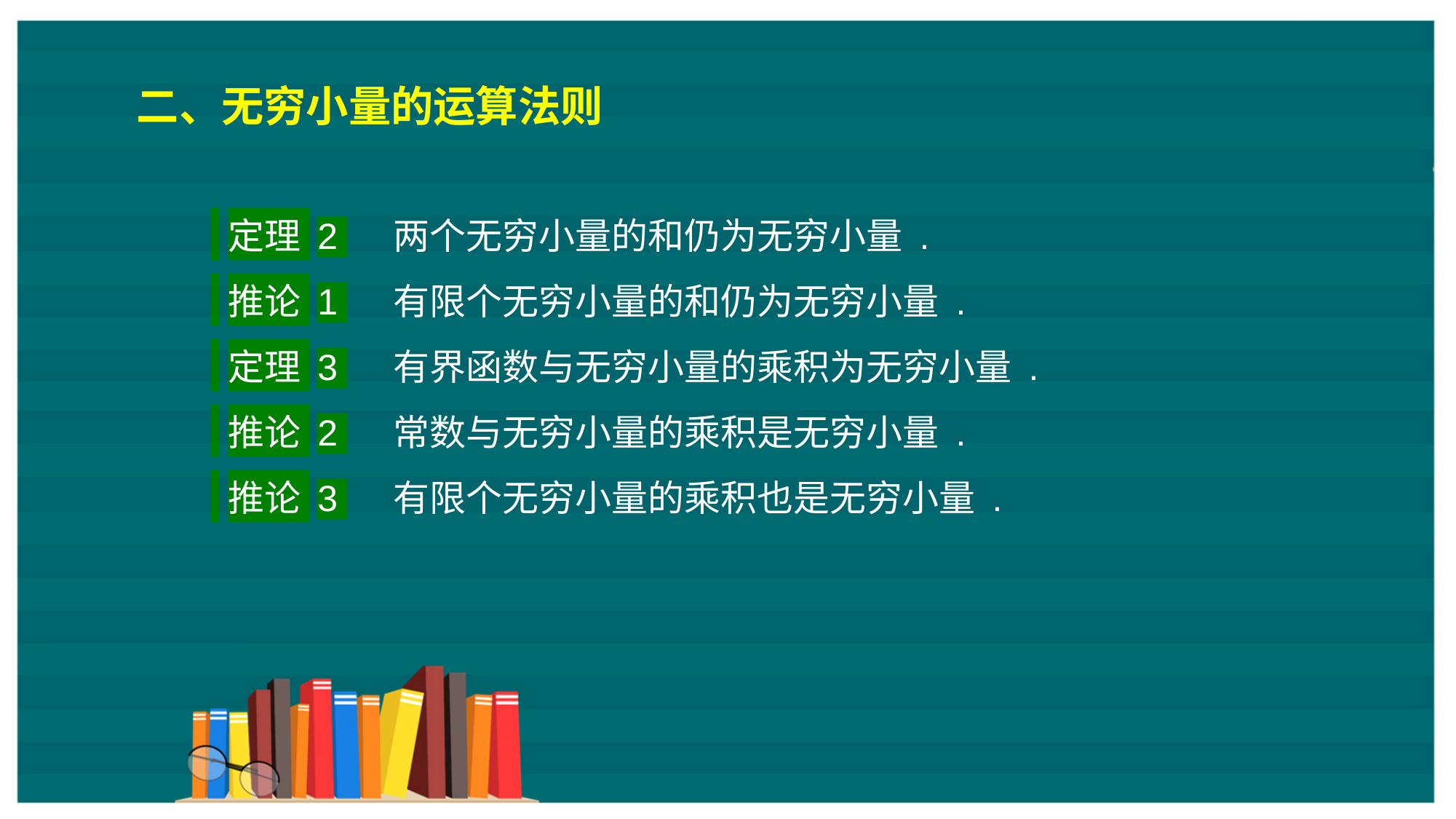

二、无穷小量的运算法则
 定理 2 　两个无穷小量的和仍为无穷小量 .
 推论 1 　有限个无穷小量的和仍为无穷小量 .
 定理 3 　有界函数与无穷小量的乘积为无穷小量 .
 推论 2 　常数与无穷小量的乘积是无穷小量 .
 推论 3 　有限个无穷小量的乘积也是无穷小量 .